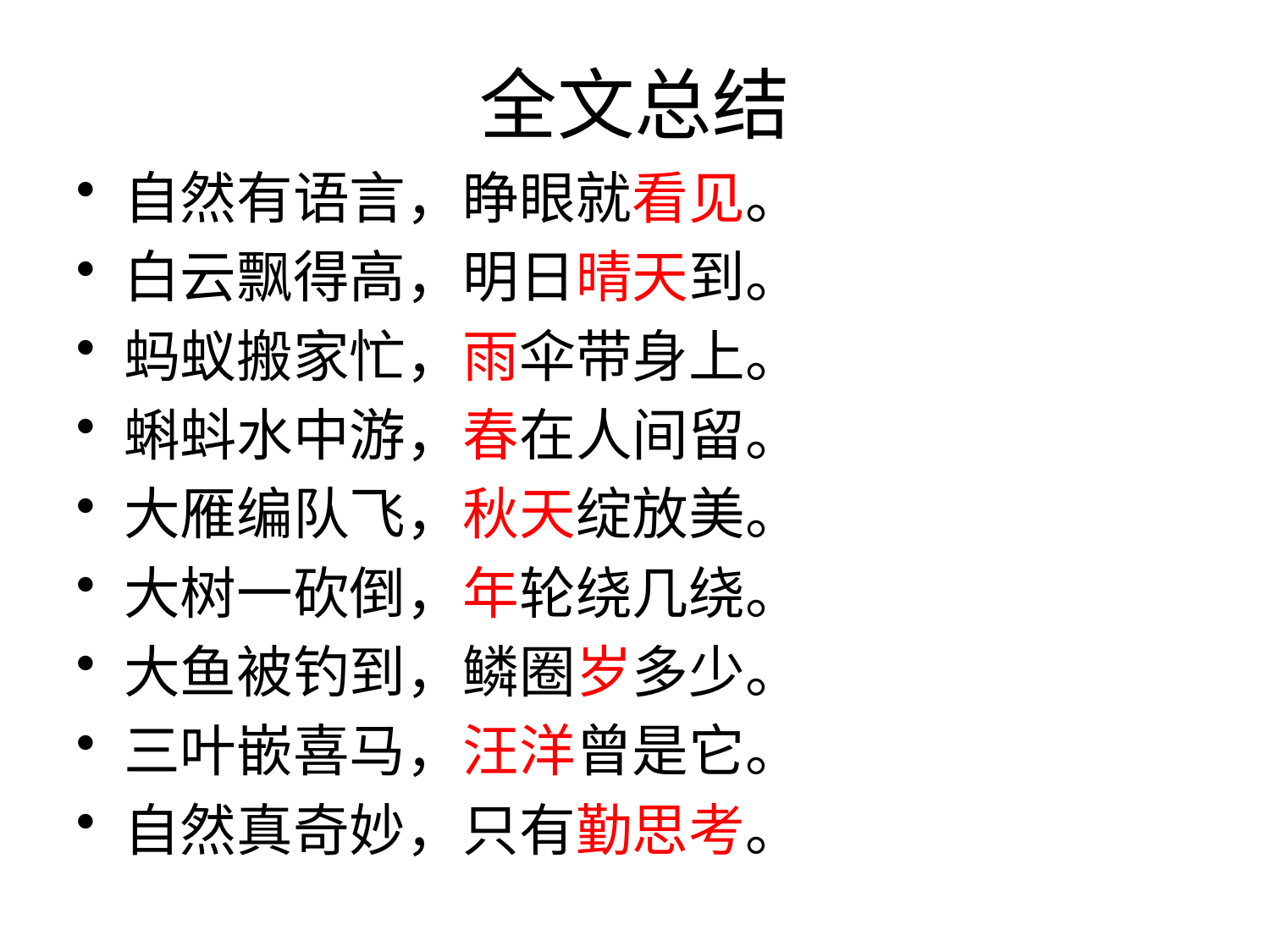

# 全文总结
自然有语言，睁眼就看见。
白云飘得高，明日晴天到。
蚂蚁搬家忙，雨伞带身上。
蝌蚪水中游，春在人间留。
大雁编队飞，秋天绽放美。
大树一砍倒，年轮绕几绕。
大鱼被钓到，鳞圈岁多少。
三叶嵌喜马，汪洋曾是它。
自然真奇妙，只有勤思考。